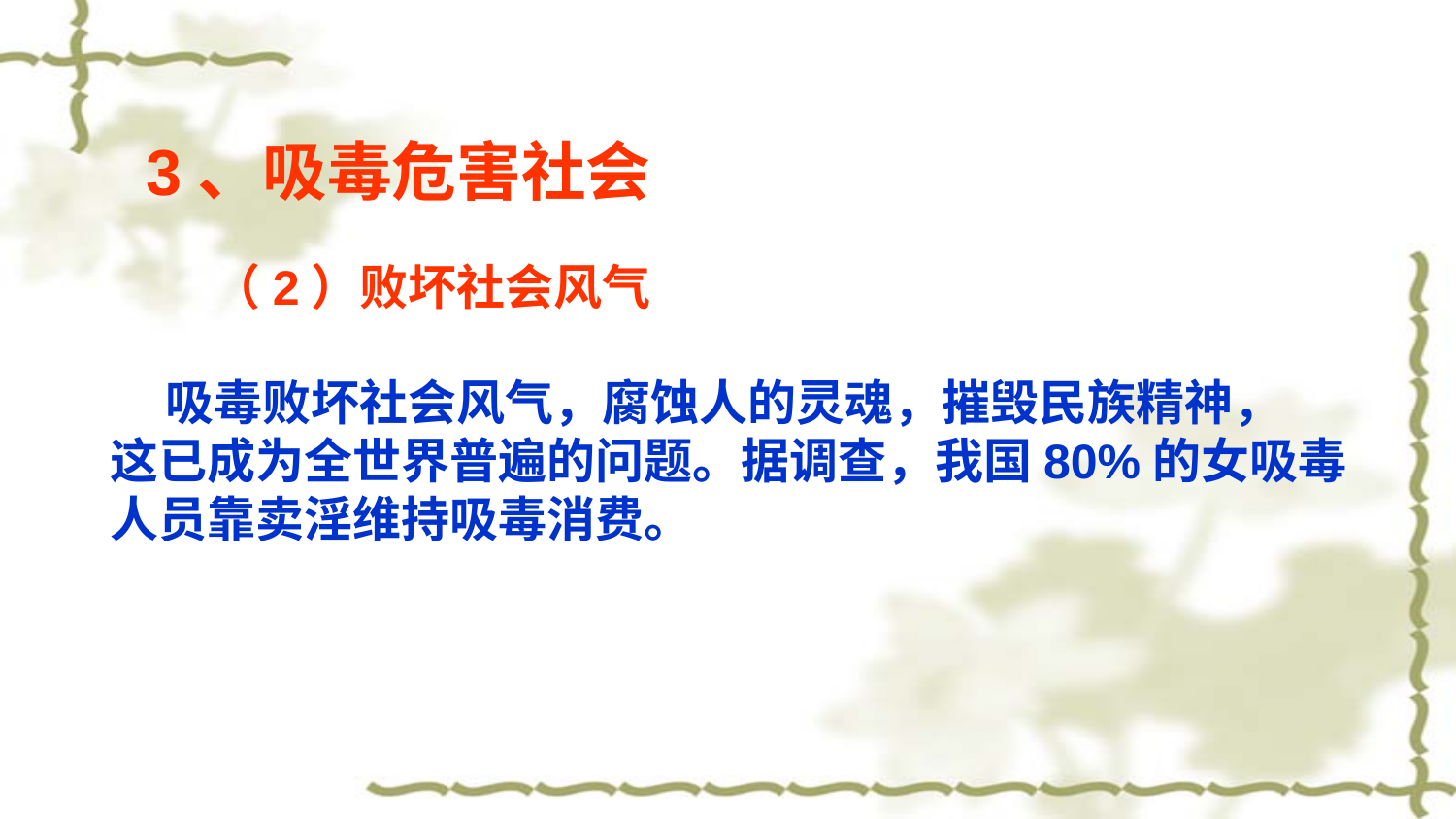

3、吸毒危害社会
（2）败坏社会风气
    吸毒败坏社会风气，腐蚀人的灵魂，摧毁民族精神，
这已成为全世界普遍的问题。据调查，我国80%的女吸毒
人员靠卖淫维持吸毒消费。